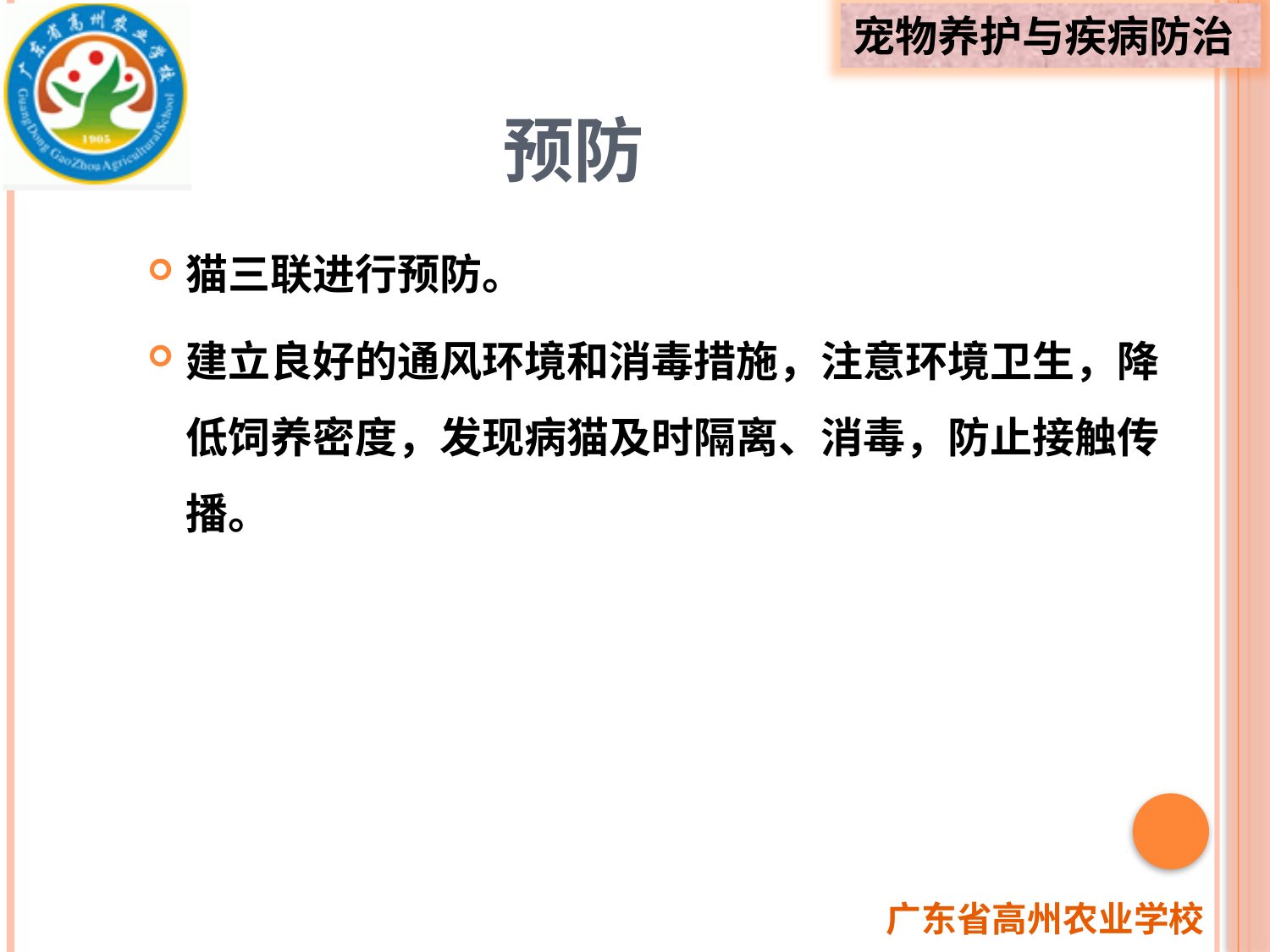

# 预防
猫三联进行预防。
建立良好的通风环境和消毒措施，注意环境卫生，降低饲养密度，发现病猫及时隔离、消毒，防止接触传播。